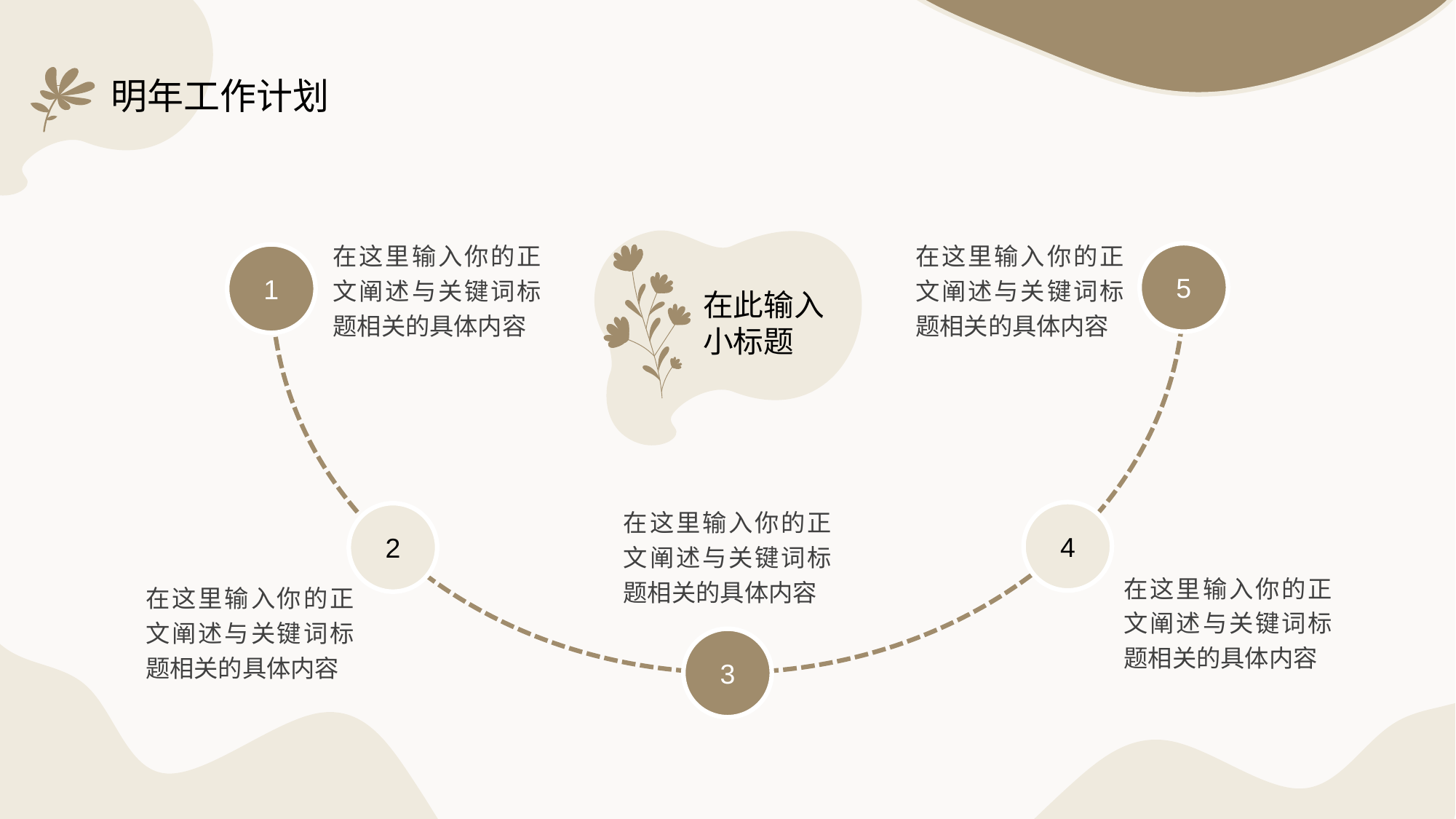

5
1
4
2
3
# 明年工作计划

在此输入小标题
在这里输入你的正文阐述与关键词标题相关的具体内容
在这里输入你的正文阐述与关键词标题相关的具体内容
在这里输入你的正文阐述与关键词标题相关的具体内容
在这里输入你的正文阐述与关键词标题相关的具体内容
在这里输入你的正文阐述与关键词标题相关的具体内容